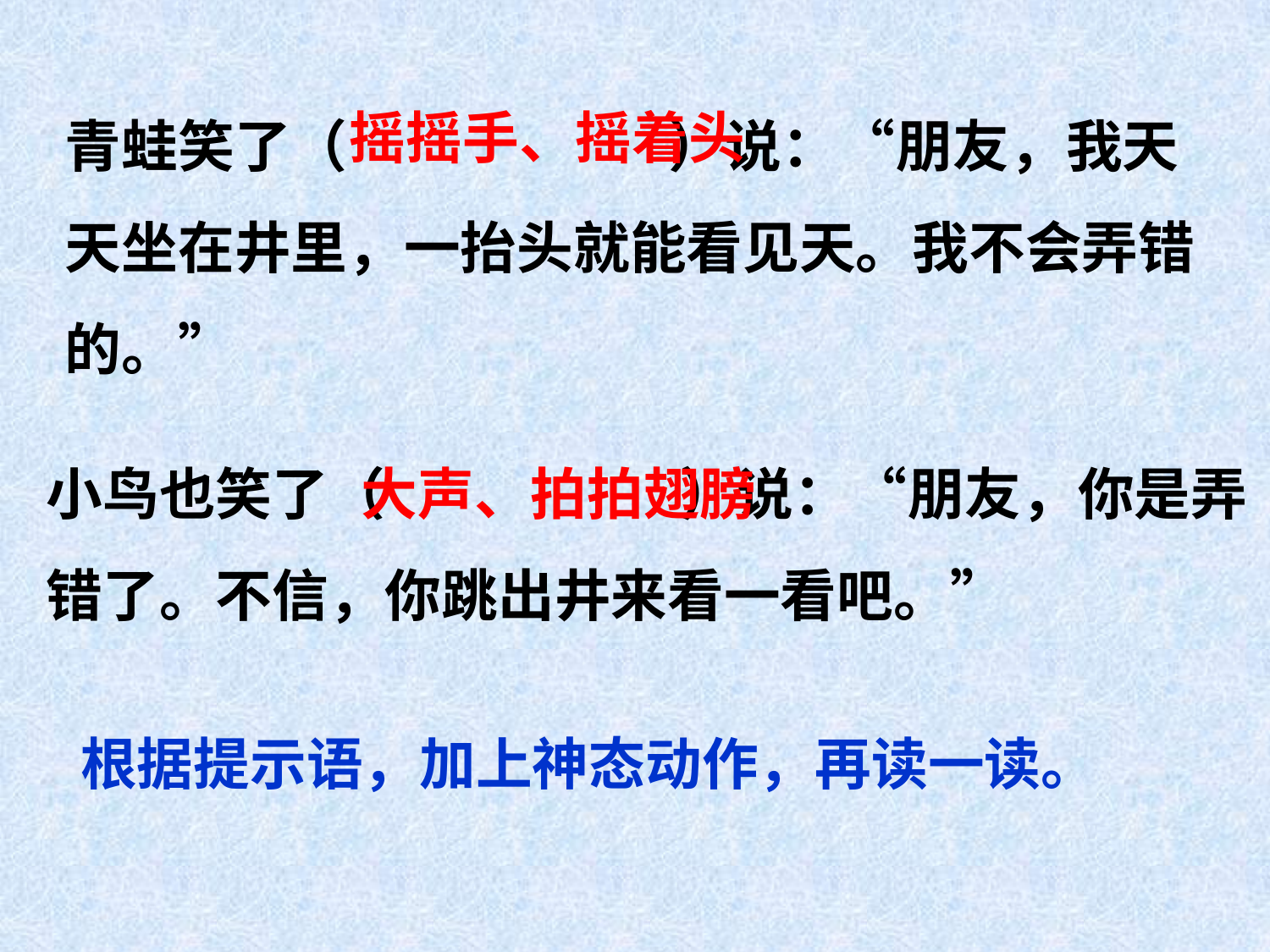

青蛙笑了（                         ）说：“朋友，我天天坐在井里，一抬头就能看见天。我不会弄错的。”
摇摇手、摇着头
小鸟也笑了（                       ）说：“朋友，你是弄错了。不信，你跳出井来看一看吧。”
大声、拍拍翅膀
根据提示语，加上神态动作，再读一读。